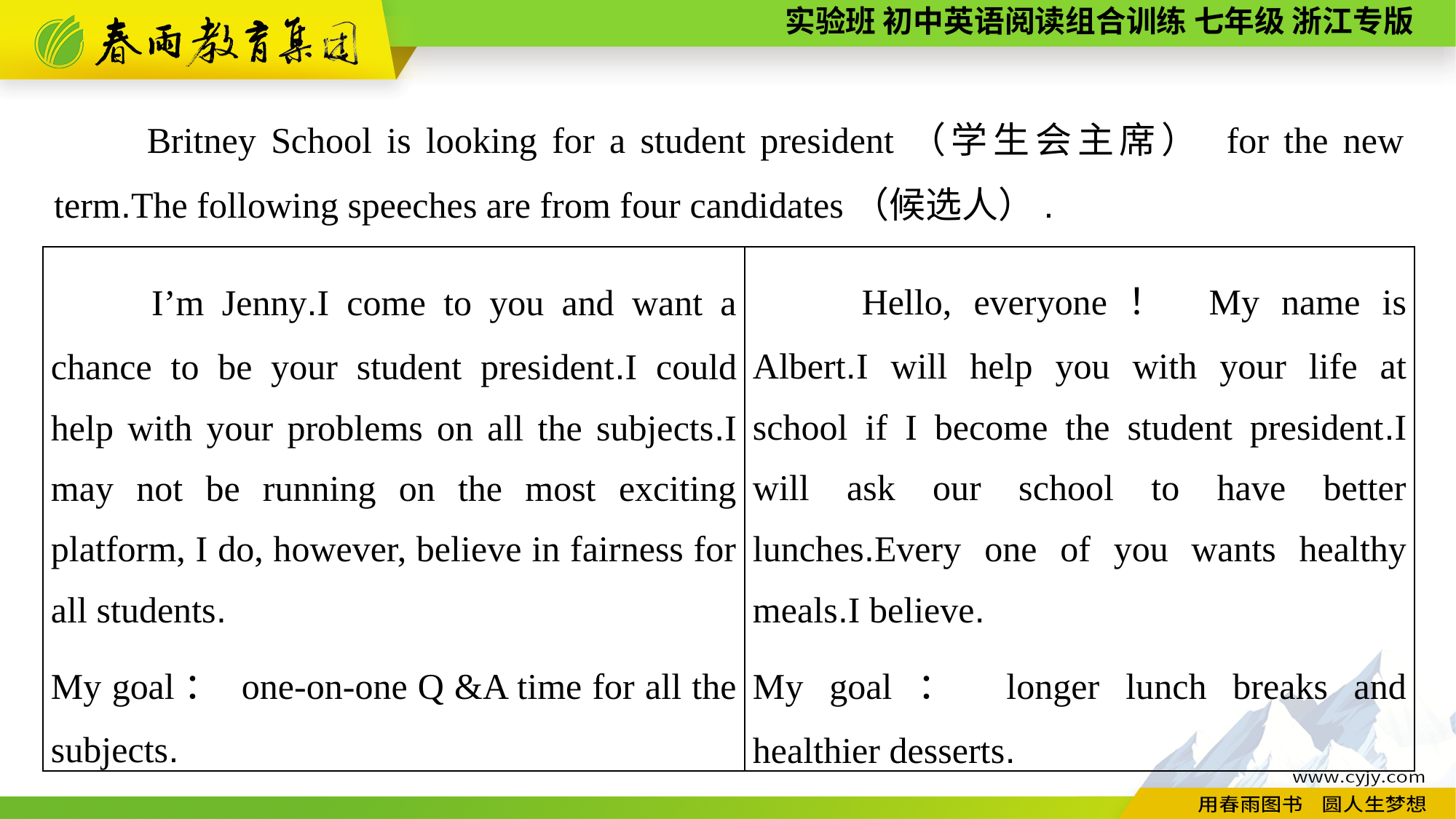

Britney School is looking for a student president（学生会主席） for the new term.The following speeches are from four candidates（候选人）.
| I’m Jenny.I come to you and want a chance to be your student president.I could help with your problems on all the subjects.I may not be running on the most exciting platform, I do, however, believe in fairness for all students. My goal： one-on-one Q &A time for all the subjects. | Hello, everyone！ My name is Albert.I will help you with your life at school if I become the student president.I will ask our school to have better lunches.Every one of you wants healthy meals.I believe. My goal： longer lunch breaks and healthier desserts. |
| --- | --- |